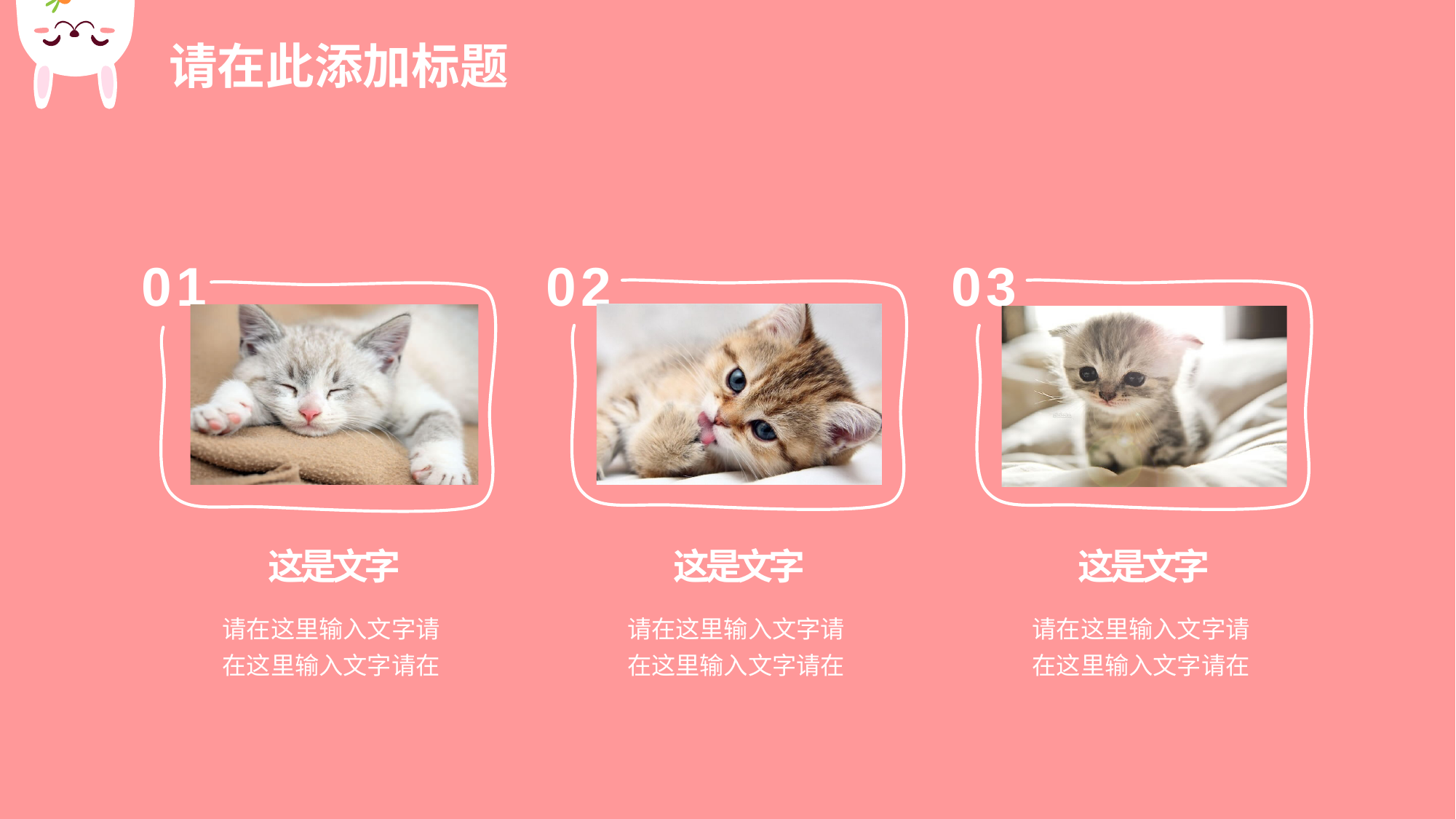

请在此添加标题
01
02
03

这是文字
这是文字
这是文字
请在这里输入文字请在这里输入文字请在
请在这里输入文字请在这里输入文字请在
请在这里输入文字请在这里输入文字请在